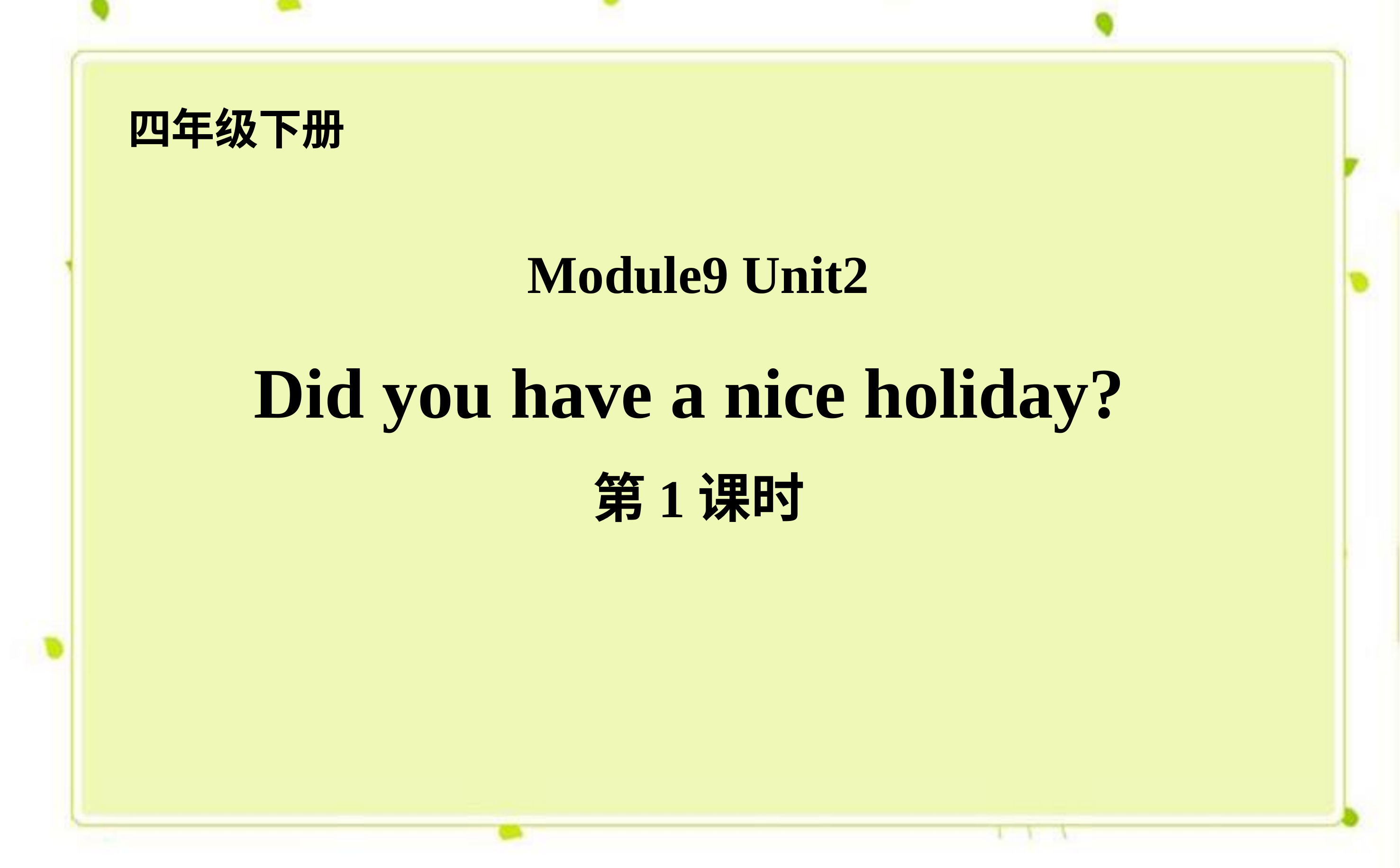

四年级下册
Module9 Unit2
Did you have a nice holiday?
第1课时